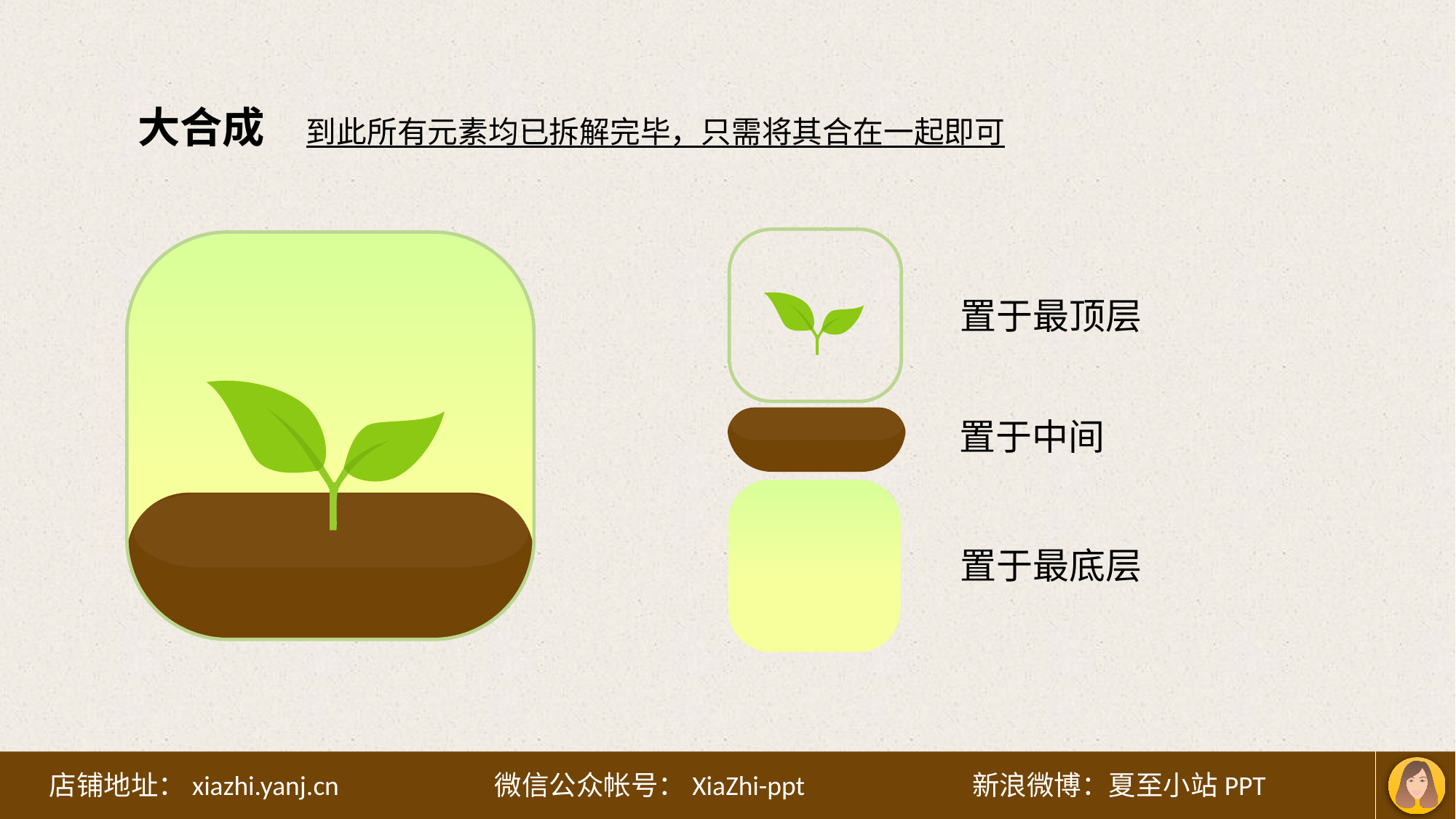

大合成      到此所有元素均已拆解完毕，只需将其合在一起即可

置于最顶层

置于中间

置于最底层